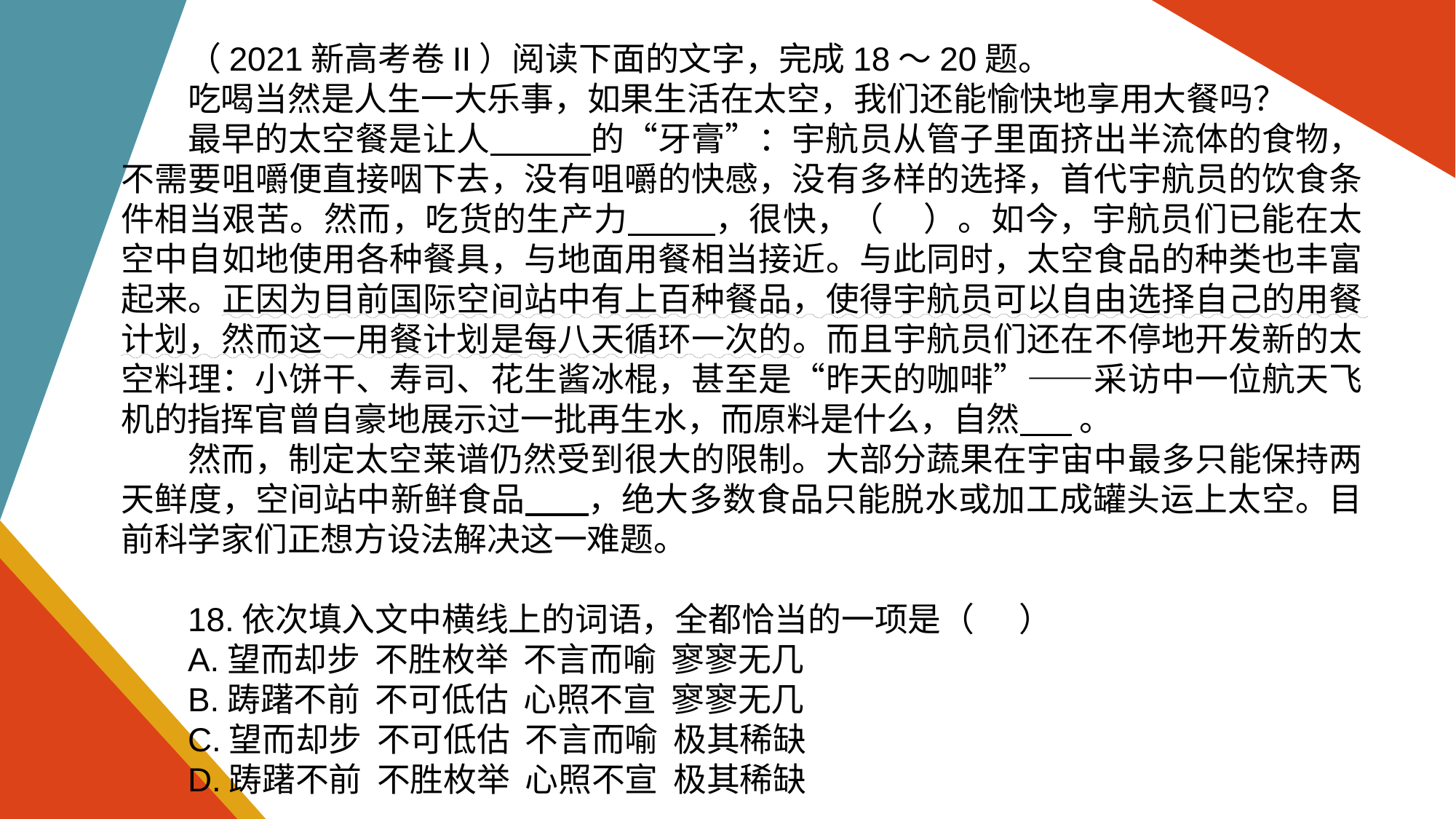

（2021新高考卷II）阅读下面的文字，完成18～20题。
吃喝当然是人生一大乐事，如果生活在太空，我们还能愉快地享用大餐吗？
最早的太空餐是让人             的“牙膏”：宇航员从管子里面挤出半流体的食物，不需要咀嚼便直接咽下去，没有咀嚼的快感，没有多样的选择，首代宇航员的饮食条件相当艰苦。然而，吃货的生产力           ，很快，（     ）。如今，宇航员们已能在太空中自如地使用各种餐具，与地面用餐相当接近。与此同时，太空食品的种类也丰富起来。正因为目前国际空间站中有上百种餐品，使得宇航员可以自由选择自己的用餐计划，然而这一用餐计划是每八天循环一次的。而且宇航员们还在不停地开发新的太空料理：小饼干、寿司、花生酱冰棍，甚至是“昨天的咖啡”——采访中一位航天飞机的指挥官曾自豪地展示过一批再生水，而原料是什么，自然        。
然而，制定太空莱谱仍然受到很大的限制。大部分蔬果在宇宙中最多只能保持两天鲜度，空间站中新鲜食品        ，绝大多数食品只能脱水或加工成罐头运上太空。目前科学家们正想方设法解决这一难题。

18.依次填入文中横线上的词语，全都恰当的一项是（      ）
A.望而却步  不胜枚举  不言而喻  寥寥无几
B.踌躇不前  不可低估  心照不宣  寥寥无几
C.望而却步  不可低估  不言而喻  极其稀缺
D.踌躇不前  不胜枚举  心照不宣  极其稀缺